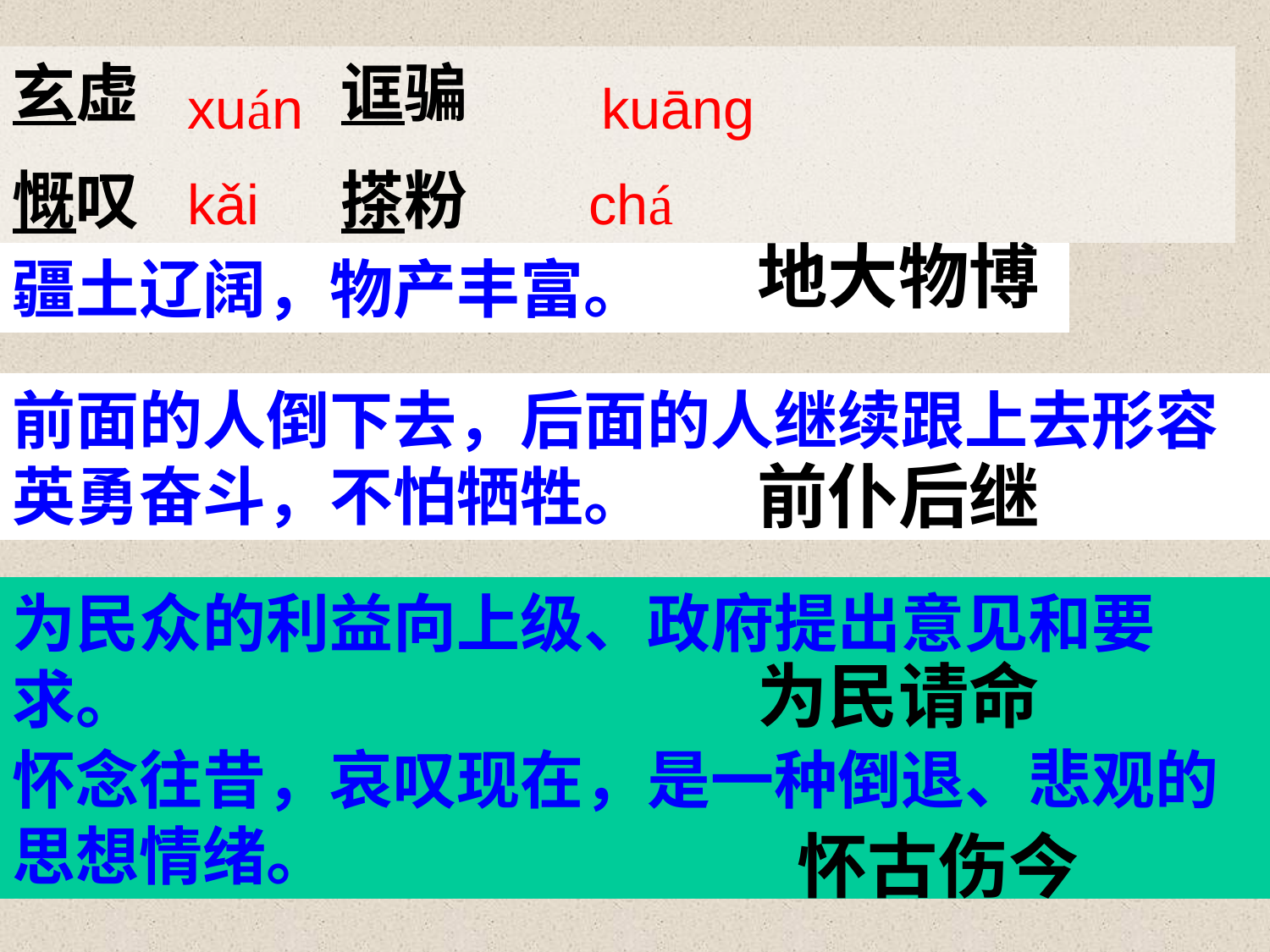

玄虚              诓骗
慨叹              搽粉
xuán                   kuāng
kǎi                     chá
地大物博
疆土辽阔，物产丰富。
前面的人倒下去，后面的人继续跟上去形容英勇奋斗，不怕牺牲。
前仆后继
为民众的利益向上级、政府提出意见和要求。
为民请命
怀念往昔，哀叹现在，是一种倒退、悲观的思想情绪。
怀古伤今